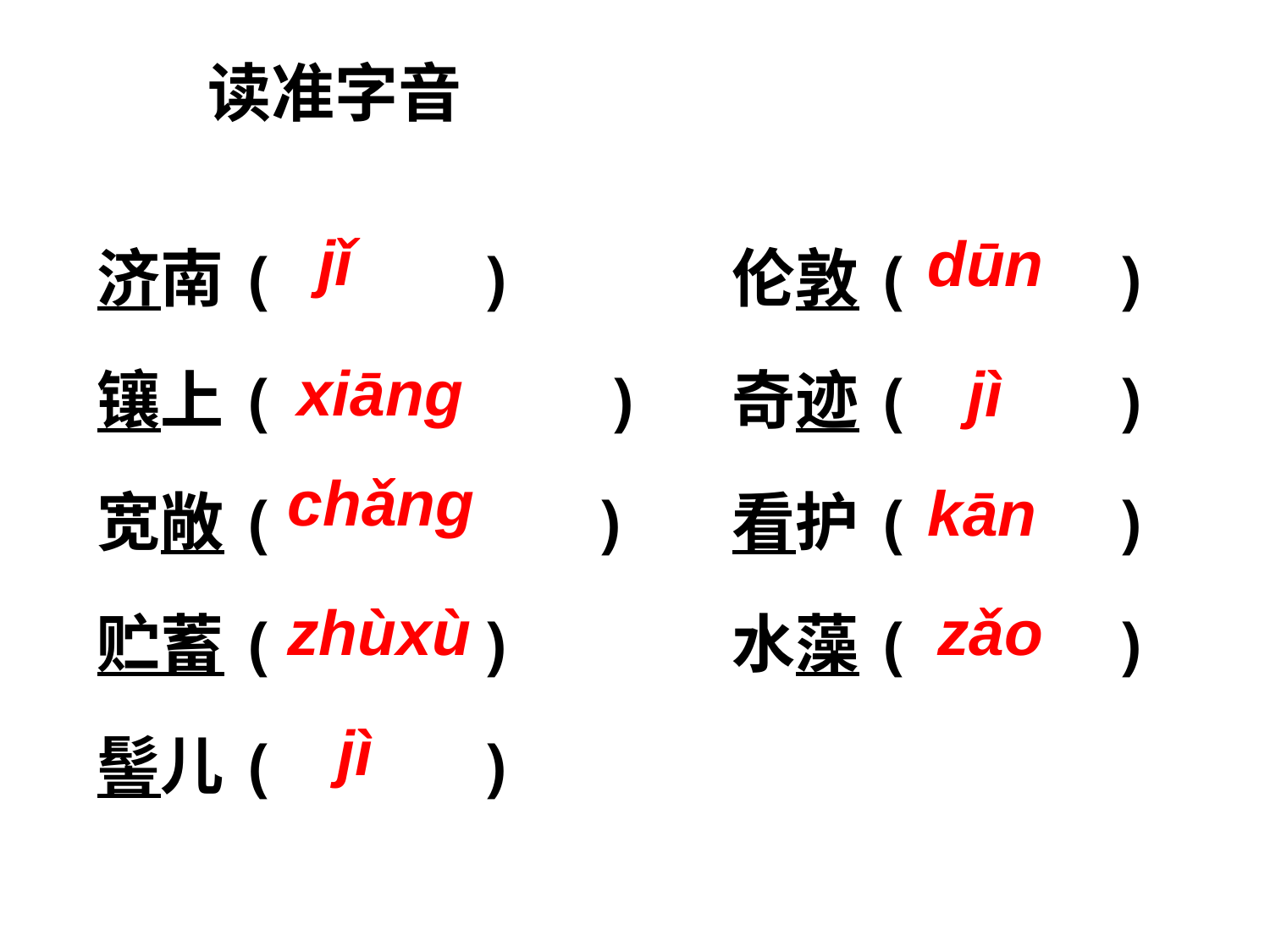

读准字音
济南(		)  		伦敦(		)
镶上(	    	)	奇迹(		)
宽敞(		   )	看护(		)
贮蓄(		)  		水藻(		)
髻儿(		)
jǐ
dūn
xiāng
jì
chǎng
kān
zhùxù
zǎo
jì